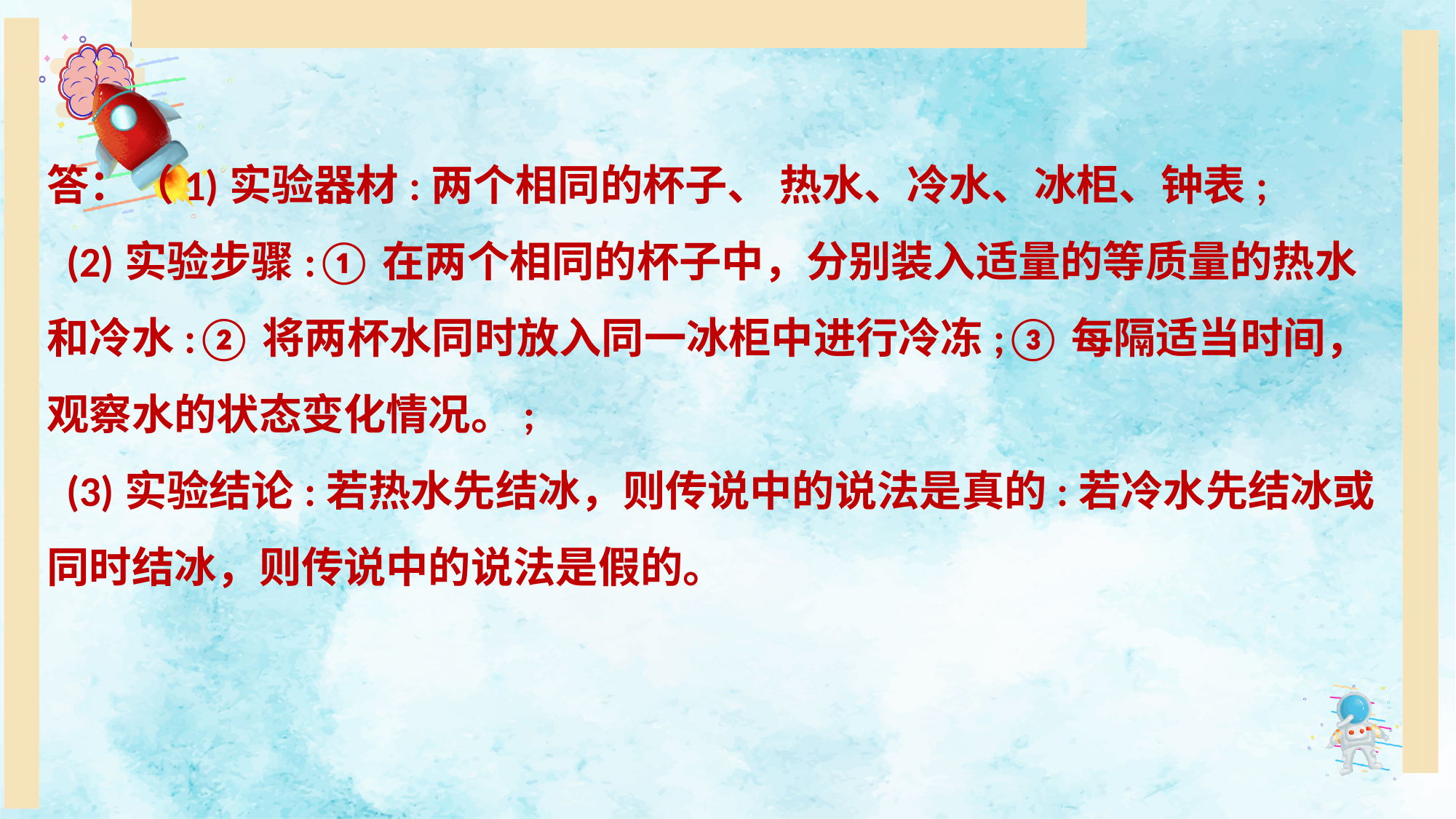

答：（1)实验器材:两个相同的杯子、 热水、冷水、冰柜、钟表;
  (2)实验步骤:①在两个相同的杯子中，分别装入适量的等质量的热水和冷水:②将两杯水同时放入同一冰柜中进行冷冻;③每隔适当时间，观察水的状态变化情况。;
  (3)实验结论:若热水先结冰，则传说中的说法是真的:若冷水先结冰或同时结冰，则传说中的说法是假的。